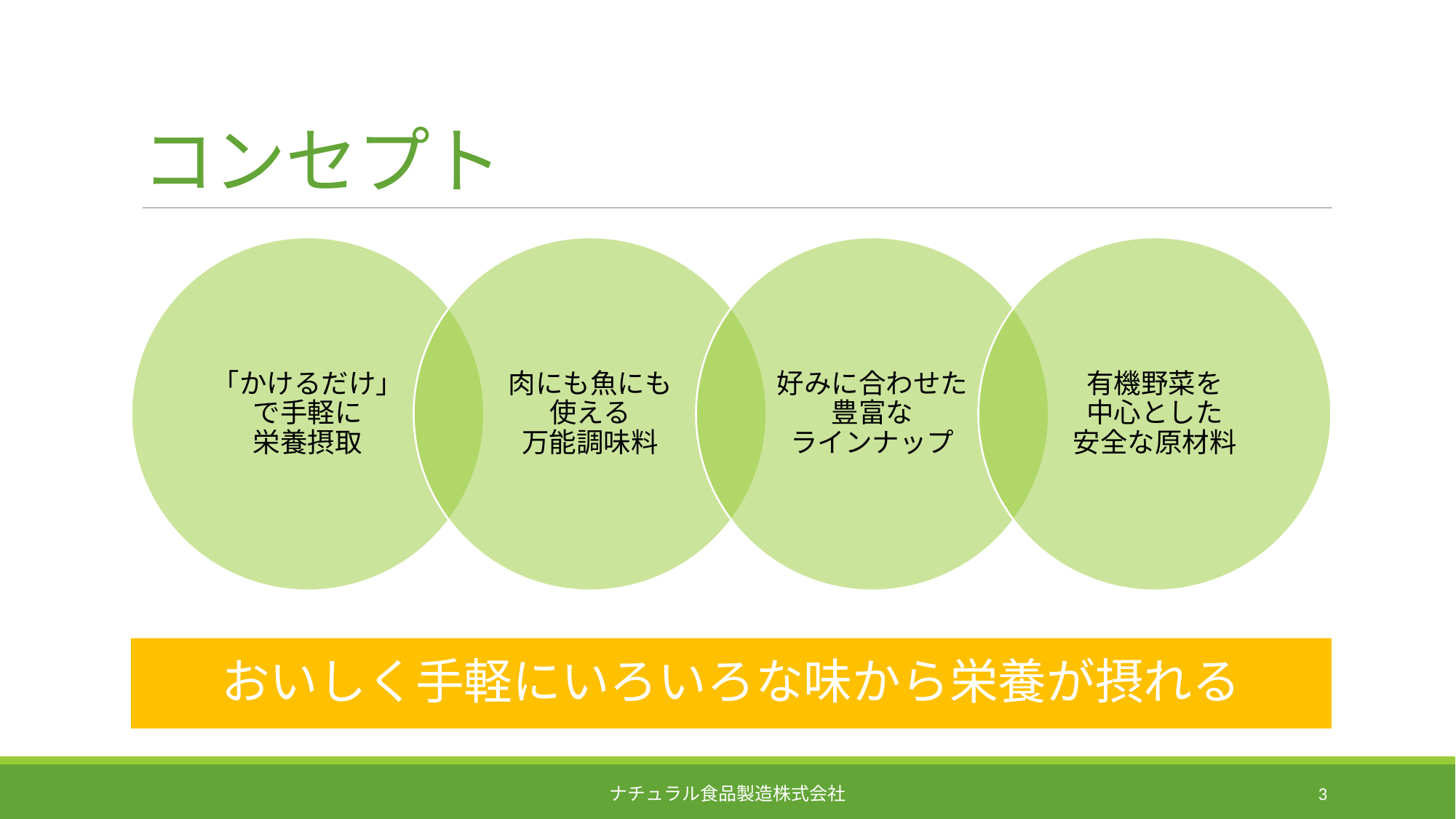

# コンセプト
「かけるだけ」で手軽に
栄養摂取
肉にも魚にも
使える
万能調味料
好みに合わせた豊富な
ラインナップ
有機野菜を
中心とした
安全な原材料
おいしく手軽にいろいろな味から栄養が摂れる
ナチュラル食品製造株式会社
3